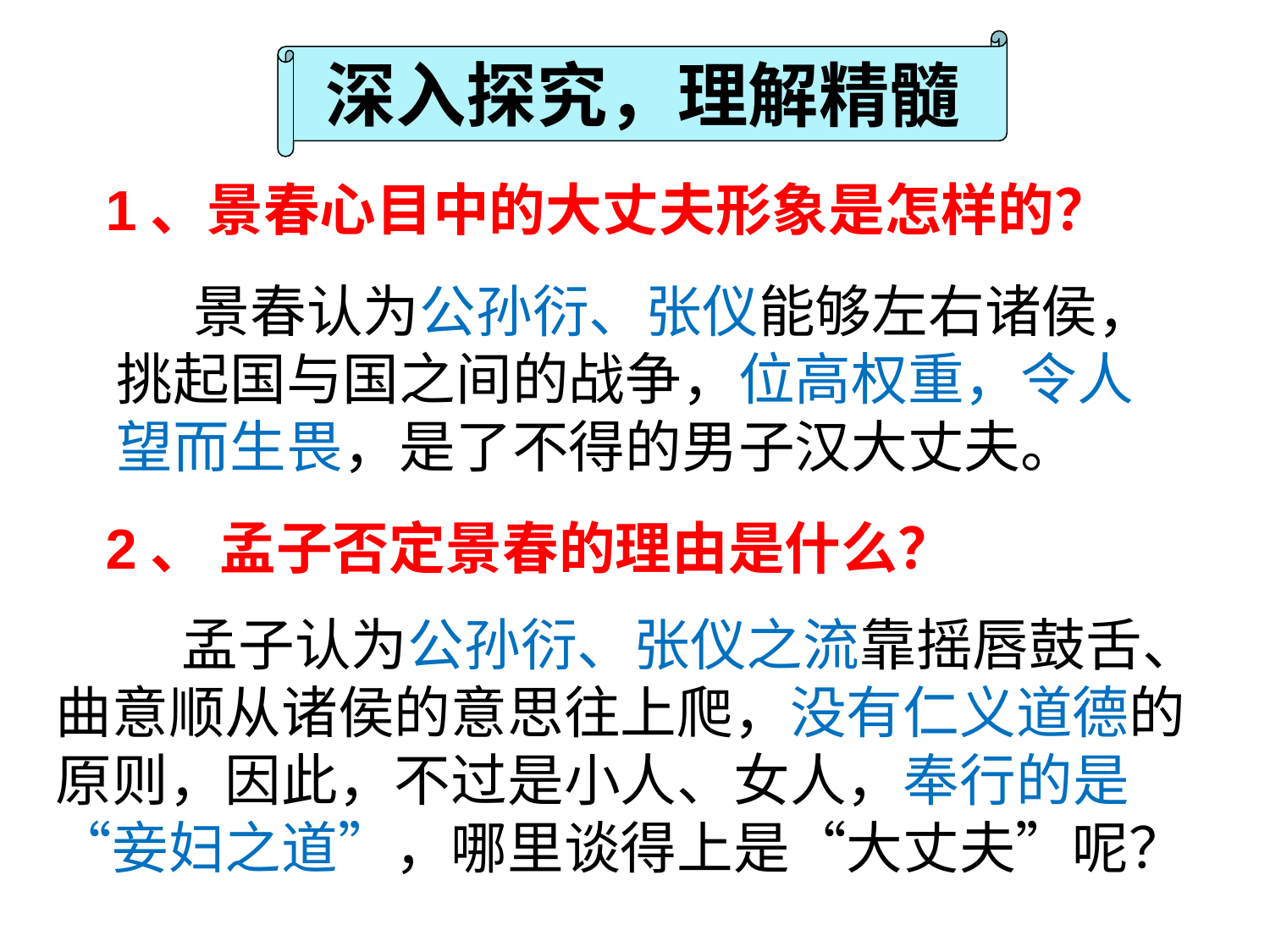

深入探究，理解精髓
1、景春心目中的大丈夫形象是怎样的？

2、 孟子否定景春的理由是什么？

       景春认为公孙衍、张仪能够左右诸侯，挑起国与国之间的战争，位高权重，令人望而生畏，是了不得的男子汉大丈夫。

 孟子认为公孙衍、张仪之流靠摇唇鼓舌、曲意顺从诸侯的意思往上爬，没有仁义道德的原则，因此，不过是小人、女人，奉行的是“妾妇之道”，哪里谈得上是“大丈夫”呢？